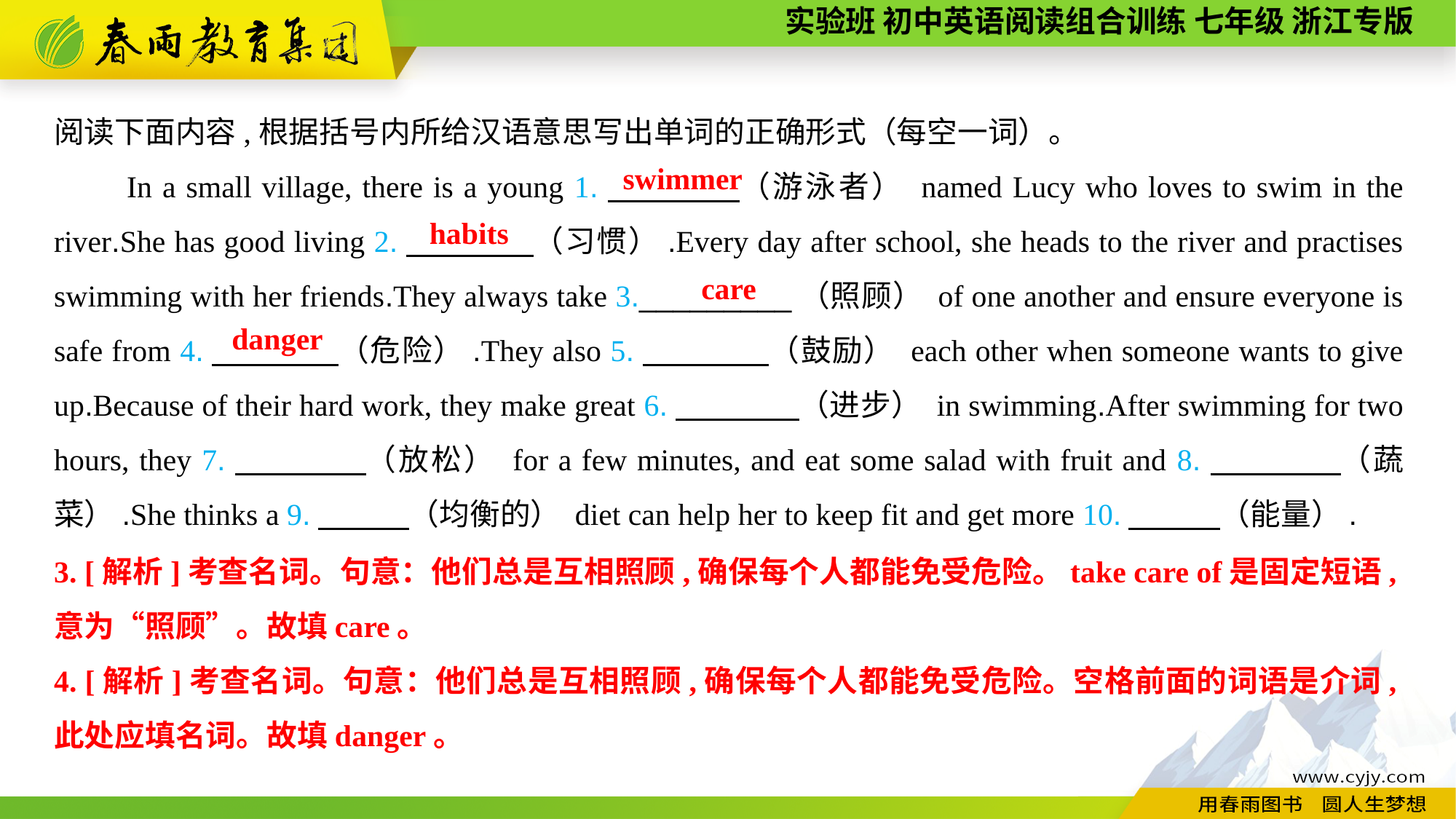

阅读下面内容,根据括号内所给汉语意思写出单词的正确形式（每空一词）。
In a small village, there is a young 1.　　　　（游泳者） named Lucy who loves to swim in the river.She has good living 2.　　　　（习惯）.Every day after school, she heads to the river and practises swimming with her friends.They always take 3._________（照顾） of one another and ensure everyone is safe from 4.　　　　（危险）.They also 5.　　　　（鼓励） each other when someone wants to give up.Because of their hard work, they make great 6.　　　　（进步） in swimming.After swimming for two hours, they 7.　　　　（放松） for a few minutes, and eat some salad with fruit and 8.　　　　（蔬菜）.She thinks a 9.　　　（均衡的） diet can help her to keep fit and get more 10.　　　（能量）.
swimmer
habits
care
danger
3. [解析]考查名词。句意：他们总是互相照顾,确保每个人都能免受危险。take care of是固定短语,意为“照顾”。故填care。
4. [解析]考查名词。句意：他们总是互相照顾,确保每个人都能免受危险。空格前面的词语是介词,此处应填名词。故填danger。